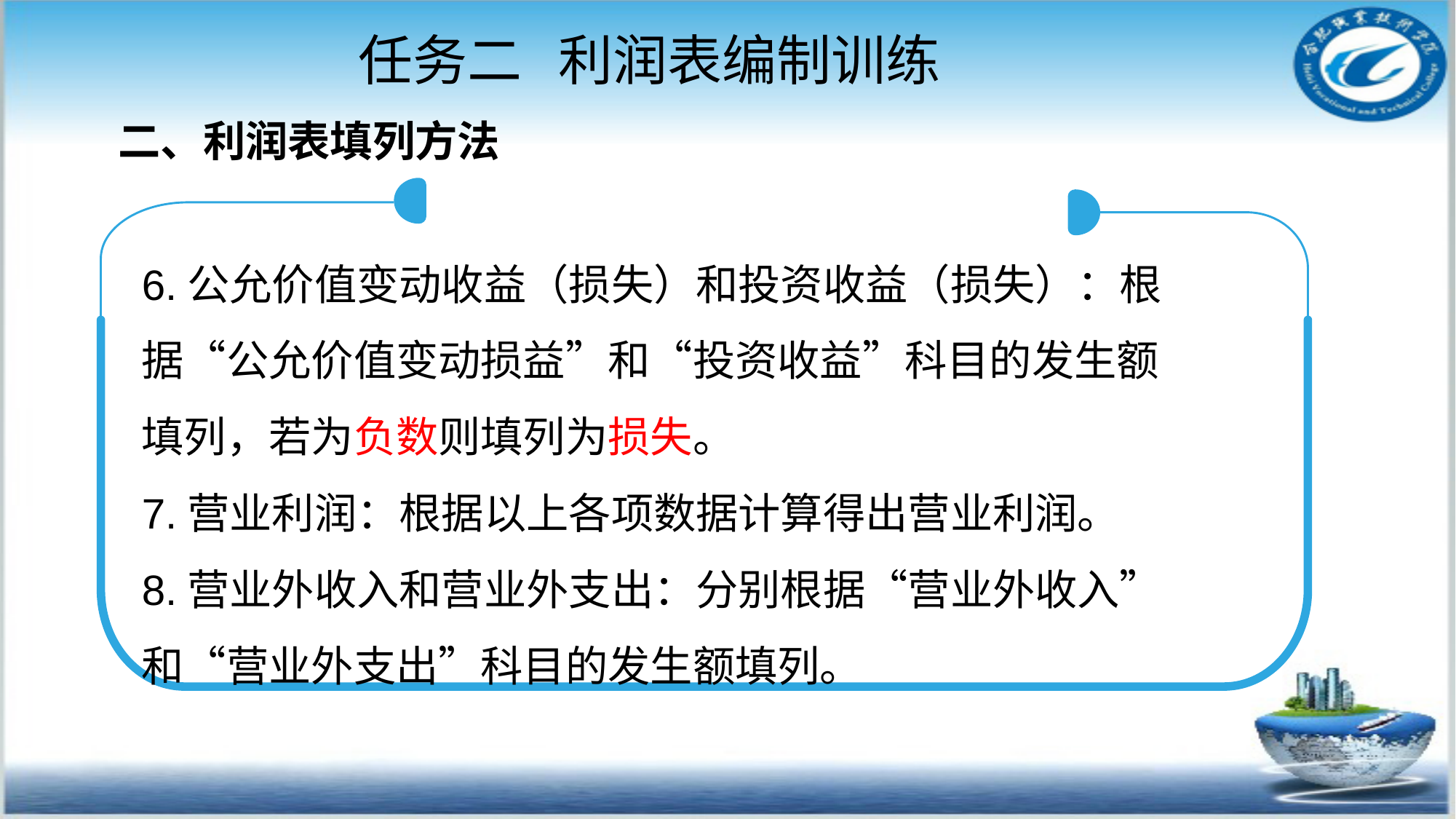

任务二   利润表编制训练
二、利润表填列方法

6.公允价值变动收益（损失）和投资收益（损失）：根据“公允价值变动损益”和“投资收益”科目的发生额填列，若为负数则填列为损失。
7.营业利润：根据以上各项数据计算得出营业利润。
8.营业外收入和营业外支出：分别根据“营业外收入”和“营业外支出”科目的发生额填列。